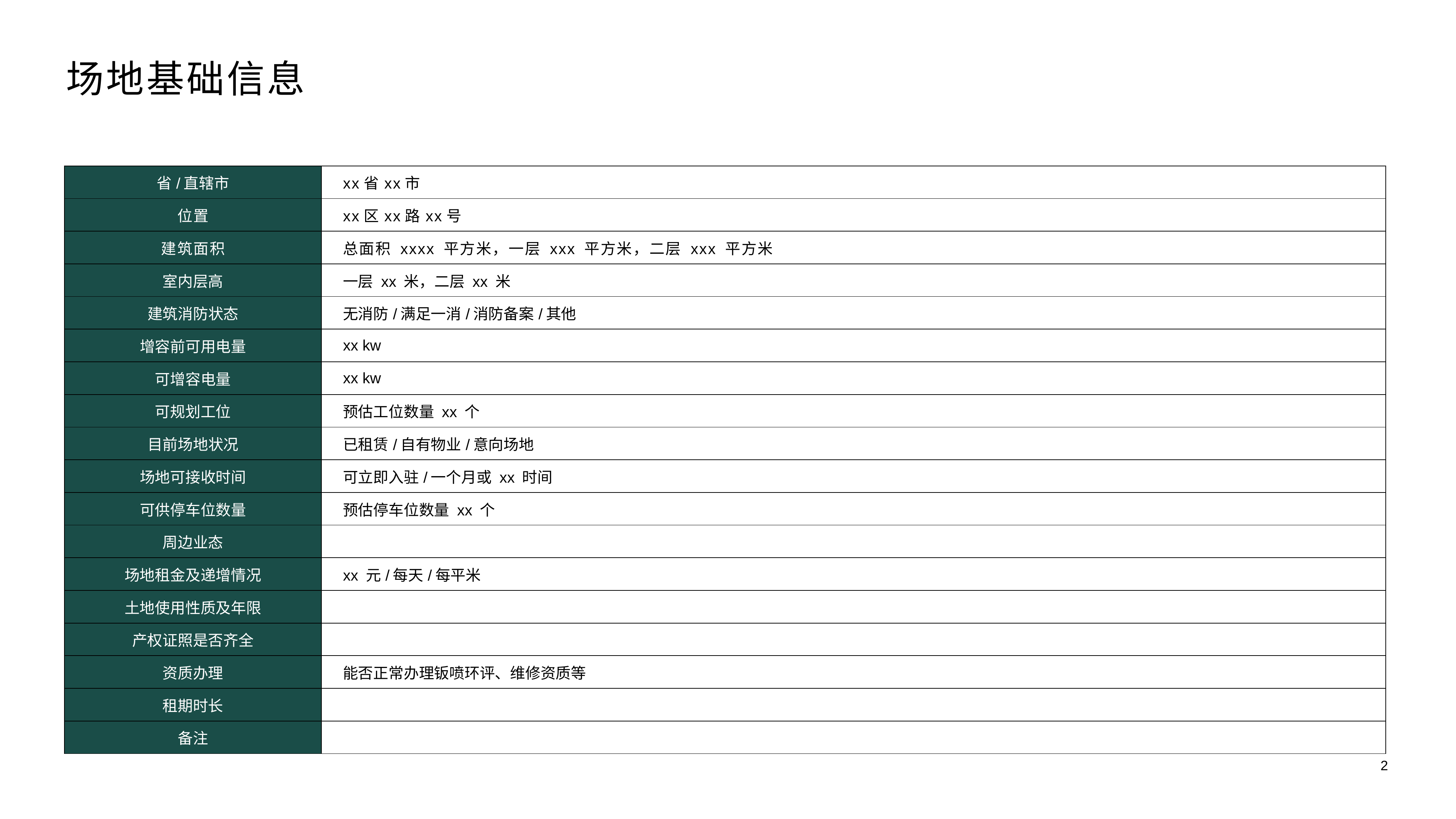

场地基础信息
| 省/直辖市 | xx省xx市 |
| --- | --- |
| 位置 | xx区xx路xx号 |
| 建筑面积 | 总面积 xxxx 平方米，一层 xxx 平方米，二层 xxx 平方米 |
| 室内层高 | 一层 xx 米，二层 xx 米 |
| 建筑消防状态 | 无消防/满足一消/消防备案/其他 |
| 增容前可用电量 | xx kw |
| 可增容电量 | xx kw |
| 可规划工位 | 预估工位数量 xx 个 |
| 目前场地状况 | 已租赁/自有物业/意向场地 |
| 场地可接收时间 | 可立即入驻/一个月或 xx 时间 |
| 可供停车位数量 | 预估停车位数量 xx 个 |
| 周边业态 |  |
| 场地租金及递增情况 | xx 元/每天/每平米 |
| 土地使用性质及年限 |  |
| 产权证照是否齐全 |  |
| 资质办理 | 能否正常办理钣喷环评、维修资质等 |
| 租期时长 |  |
| 备注 |  |
2